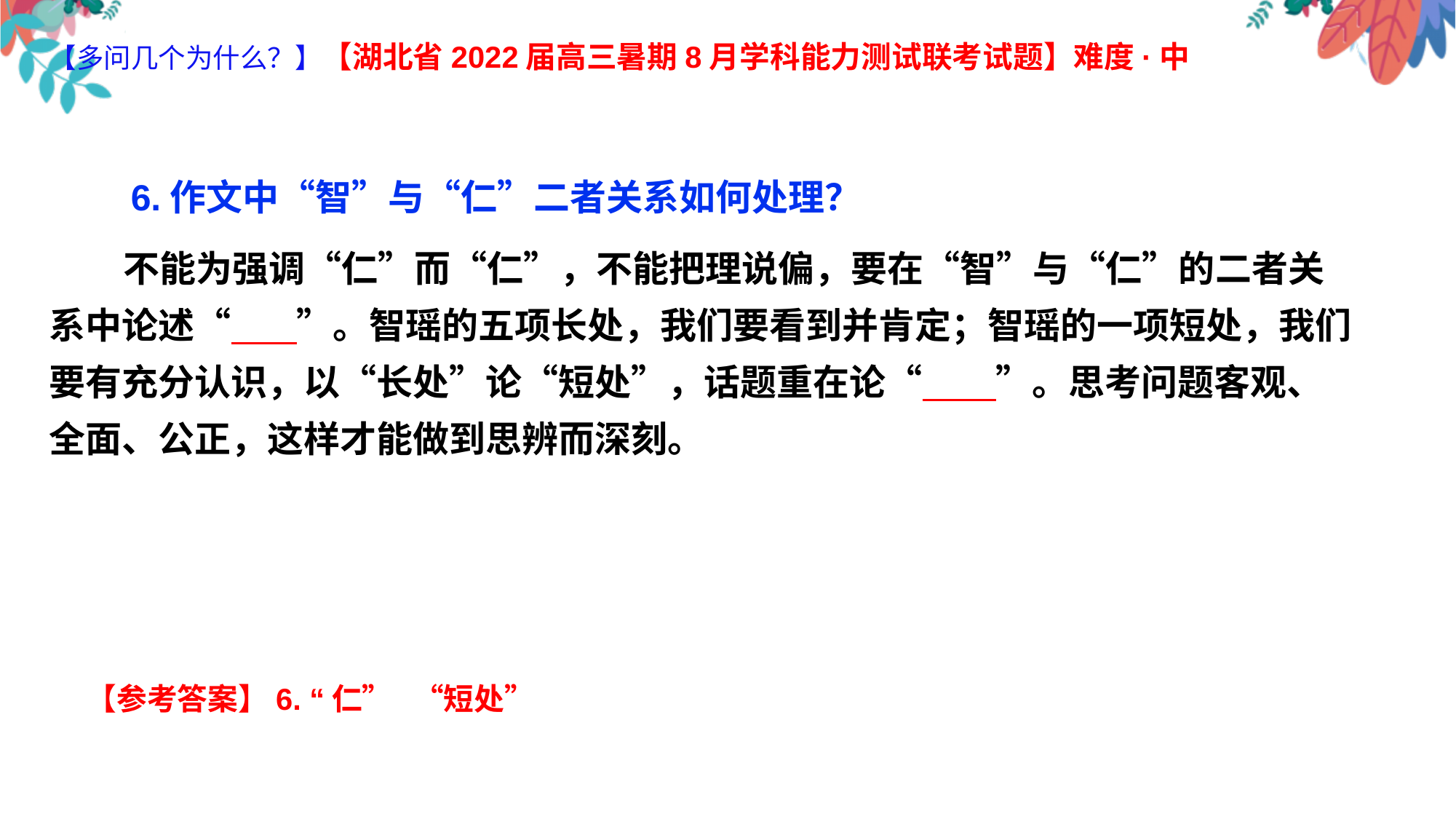

【多问几个为什么？】【湖北省2022届高三暑期8月学科能力测试联考试题】难度·中

        6.作文中“智”与“仁”二者关系如何处理？
        不能为强调“仁”而“仁”，不能把理说偏，要在“智”与“仁”的二者关系中论述“        ”。智瑶的五项长处，我们要看到并肯定；智瑶的一项短处，我们要有充分认识，以“长处”论“短处”，话题重在论“         ”。思考问题客观、全面、公正，这样才能做到思辨而深刻。

   【参考答案】6. “仁”   “短处”